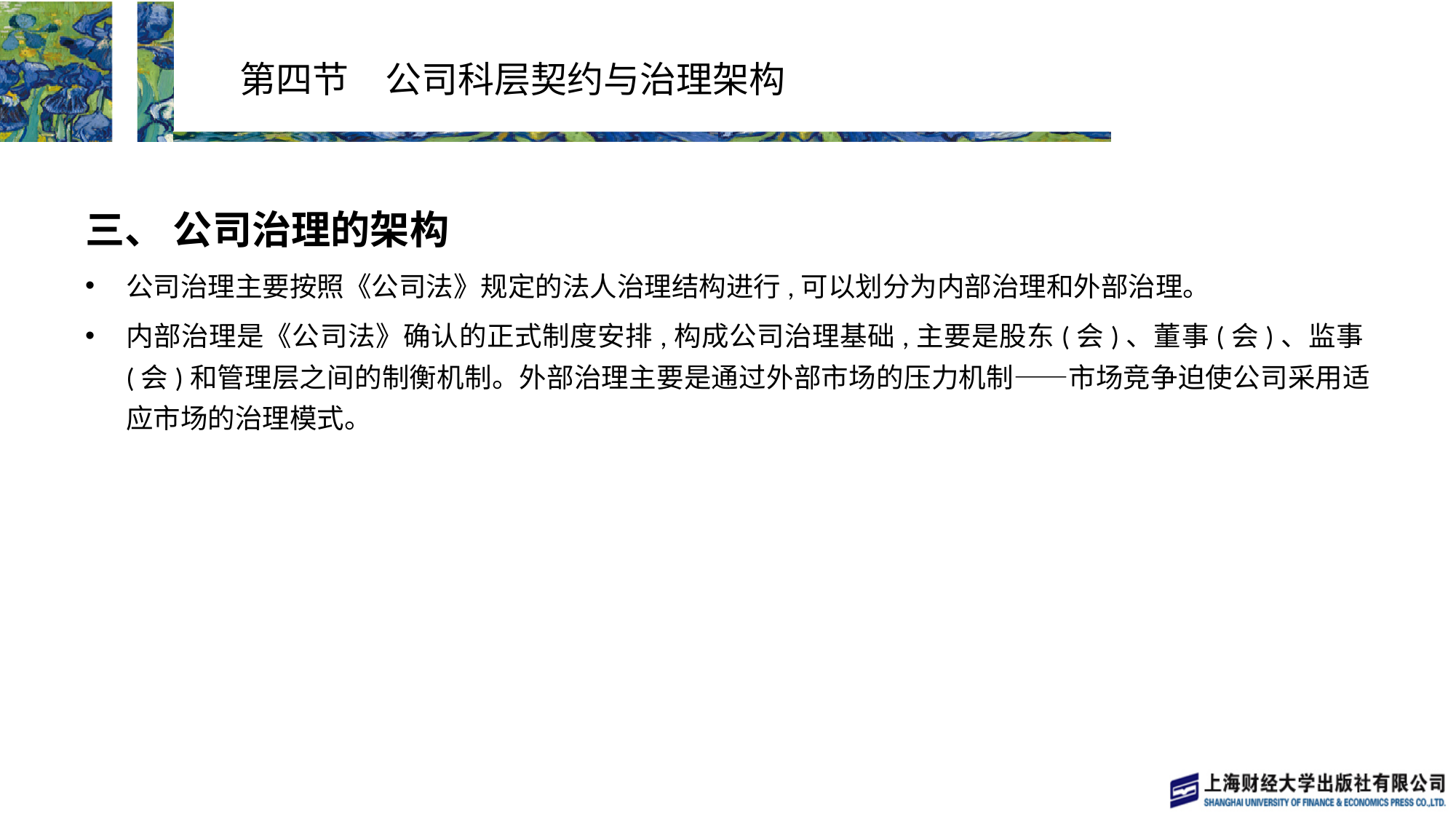

# 第四节　公司科层契约与治理架构
三、 公司治理的架构
公司治理主要按照《公司法》规定的法人治理结构进行,可以划分为内部治理和外部治理。
内部治理是《公司法》确认的正式制度安排,构成公司治理基础,主要是股东(会)、董事(会)、监事(会)和管理层之间的制衡机制。外部治理主要是通过外部市场的压力机制——市场竞争迫使公司采用适应市场的治理模式。